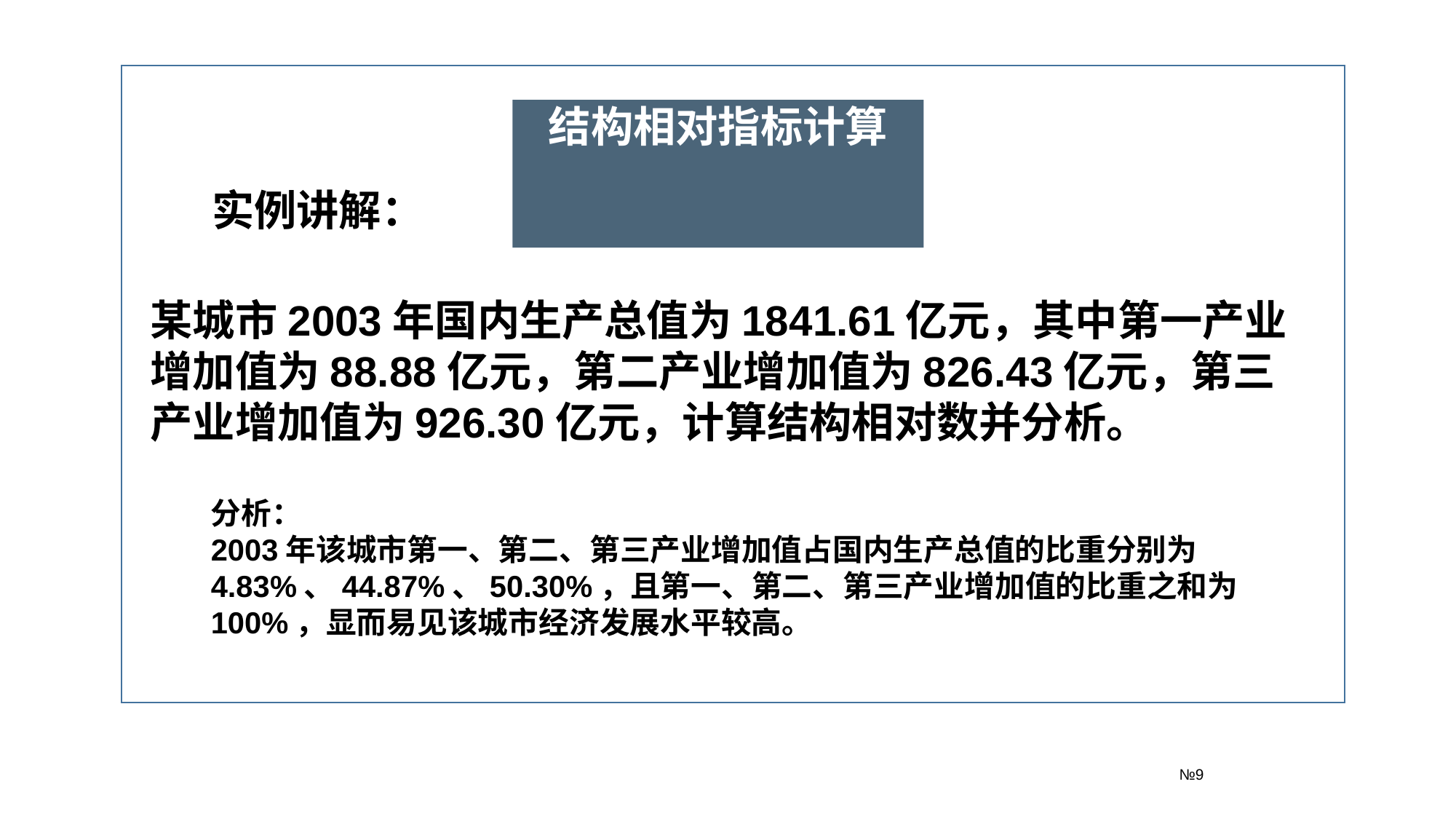

№9
结构相对指标计算
    实例讲解：
某城市2003年国内生产总值为1841.61亿元，其中第一产业增加值为88.88亿元，第二产业增加值为826.43亿元，第三产业增加值为926.30亿元，计算结构相对数并分析。

分析：
2003年该城市第一、第二、第三产业增加值占国内生产总值的比重分别为4.83%、44.87%、50.30%，且第一、第二、第三产业增加值的比重之和为100%，显而易见该城市经济发展水平较高。